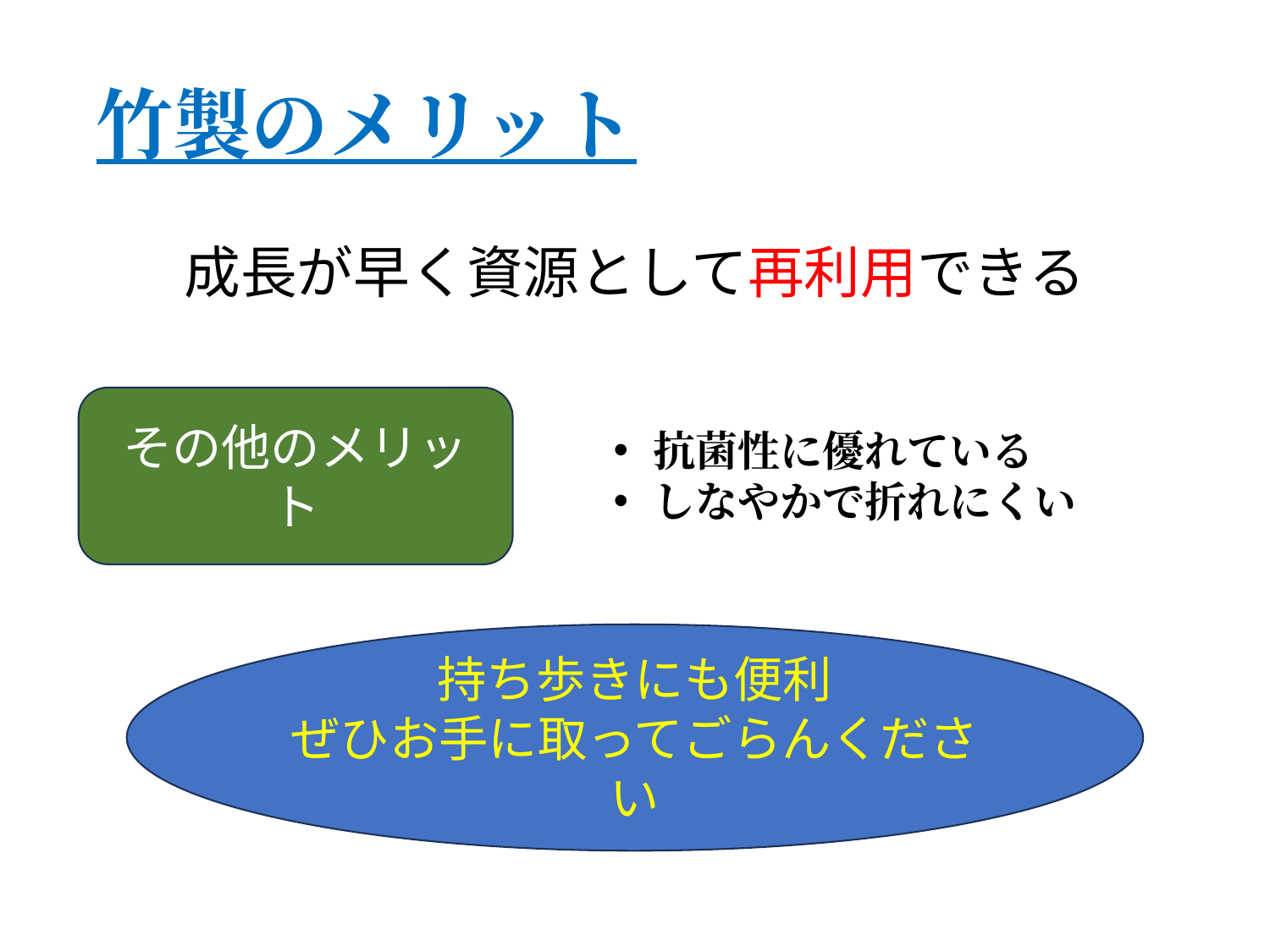

竹製のメリット
成長が早く資源として再利用できる
その他のメリット
抗菌性に優れている
しなやかで折れにくい
持ち歩きにも便利
ぜひお手に取ってごらんください